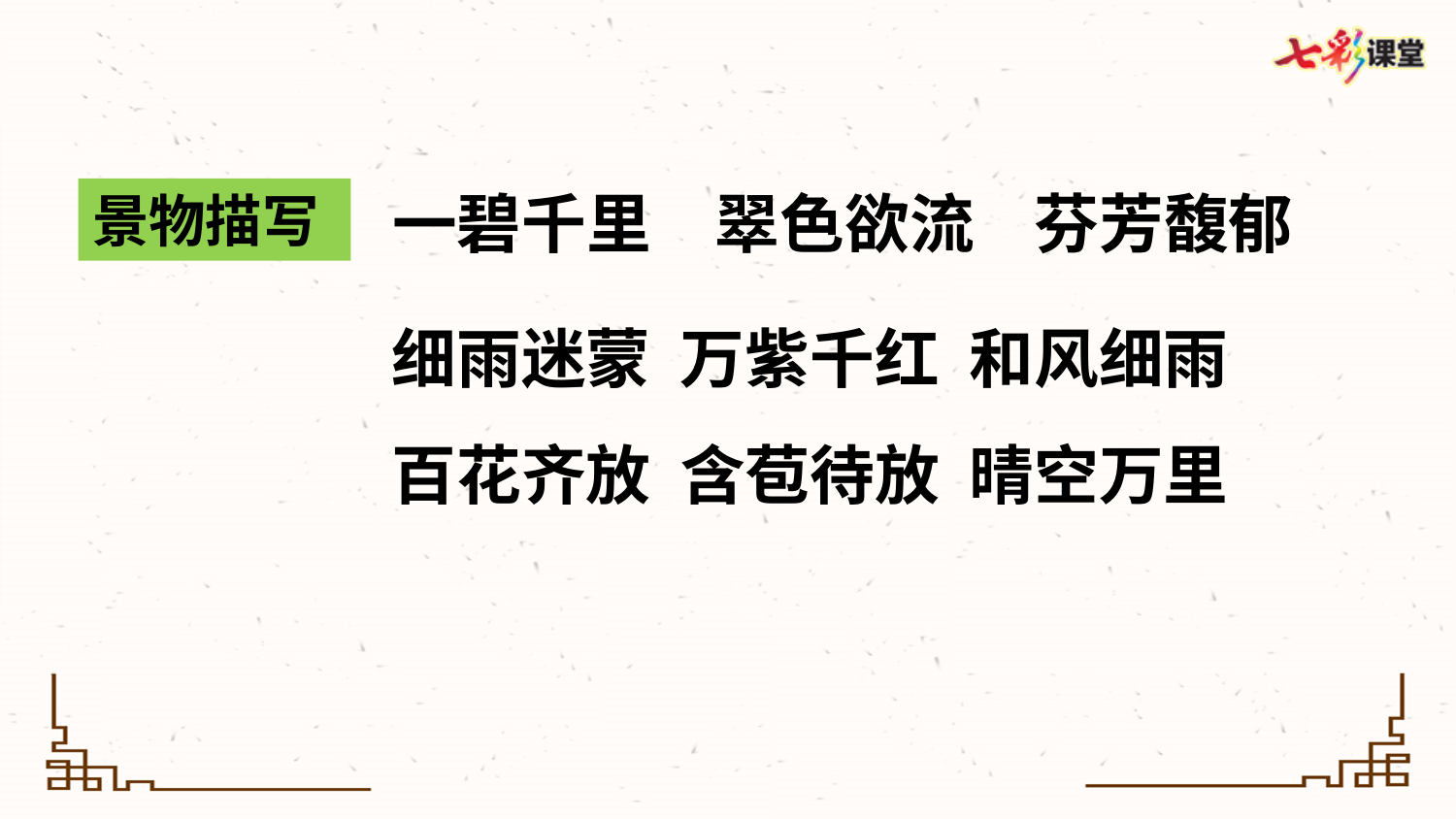

一碧千里
翠色欲流
芬芳馥郁
景物描写
细雨迷蒙  万紫千红  和风细雨
百花齐放  含苞待放  晴空万里